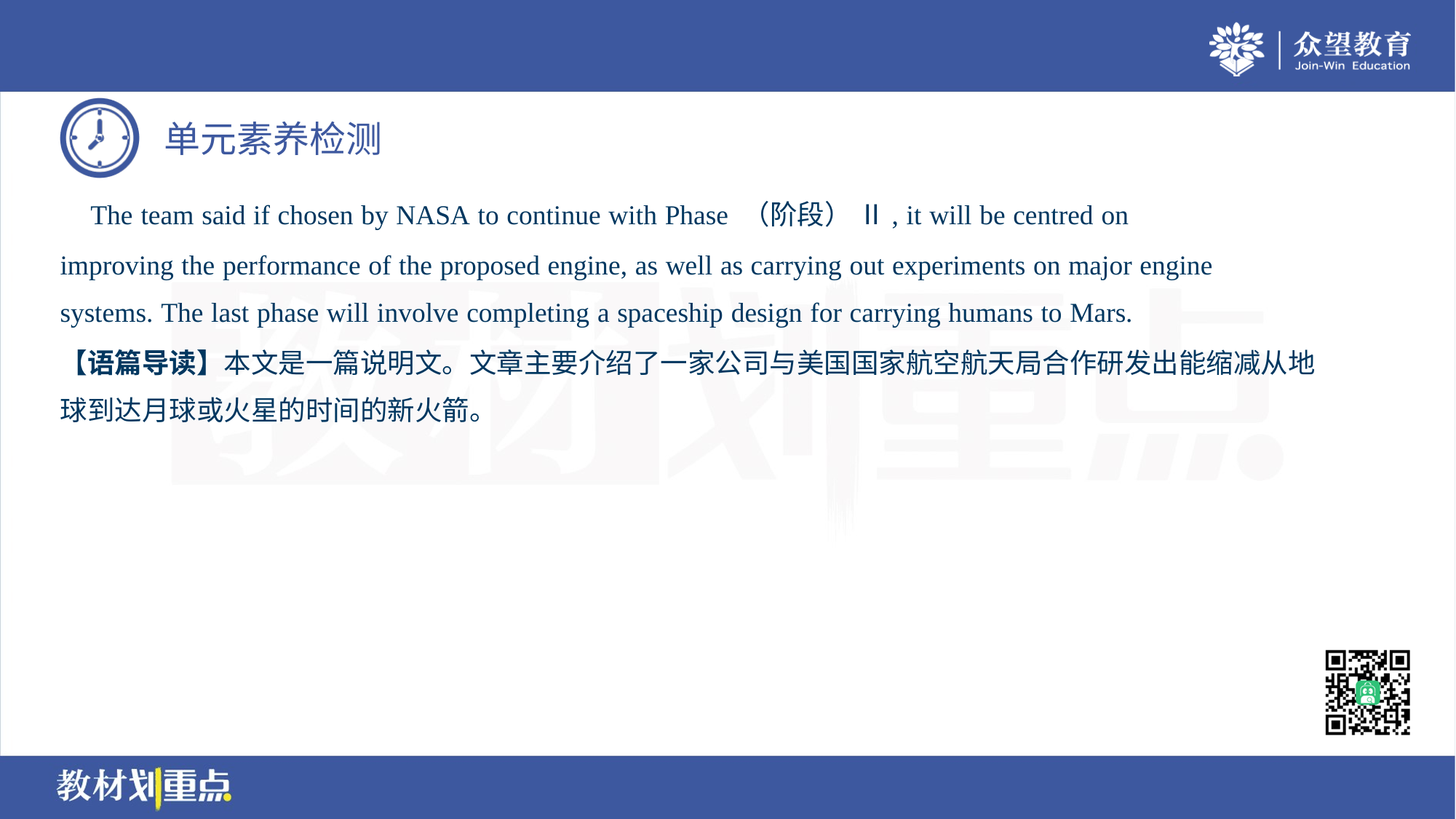

The team said if chosen by NASA to continue with Phase （阶段） Ⅱ, it will be centred on
improving the performance of the proposed engine, as well as carrying out experiments on major engine
systems. The last phase will involve completing a spaceship design for carrying humans to Mars.
【语篇导读】本文是一篇说明文。文章主要介绍了一家公司与美国国家航空航天局合作研发出能缩减从地
球到达月球或火星的时间的新火箭。